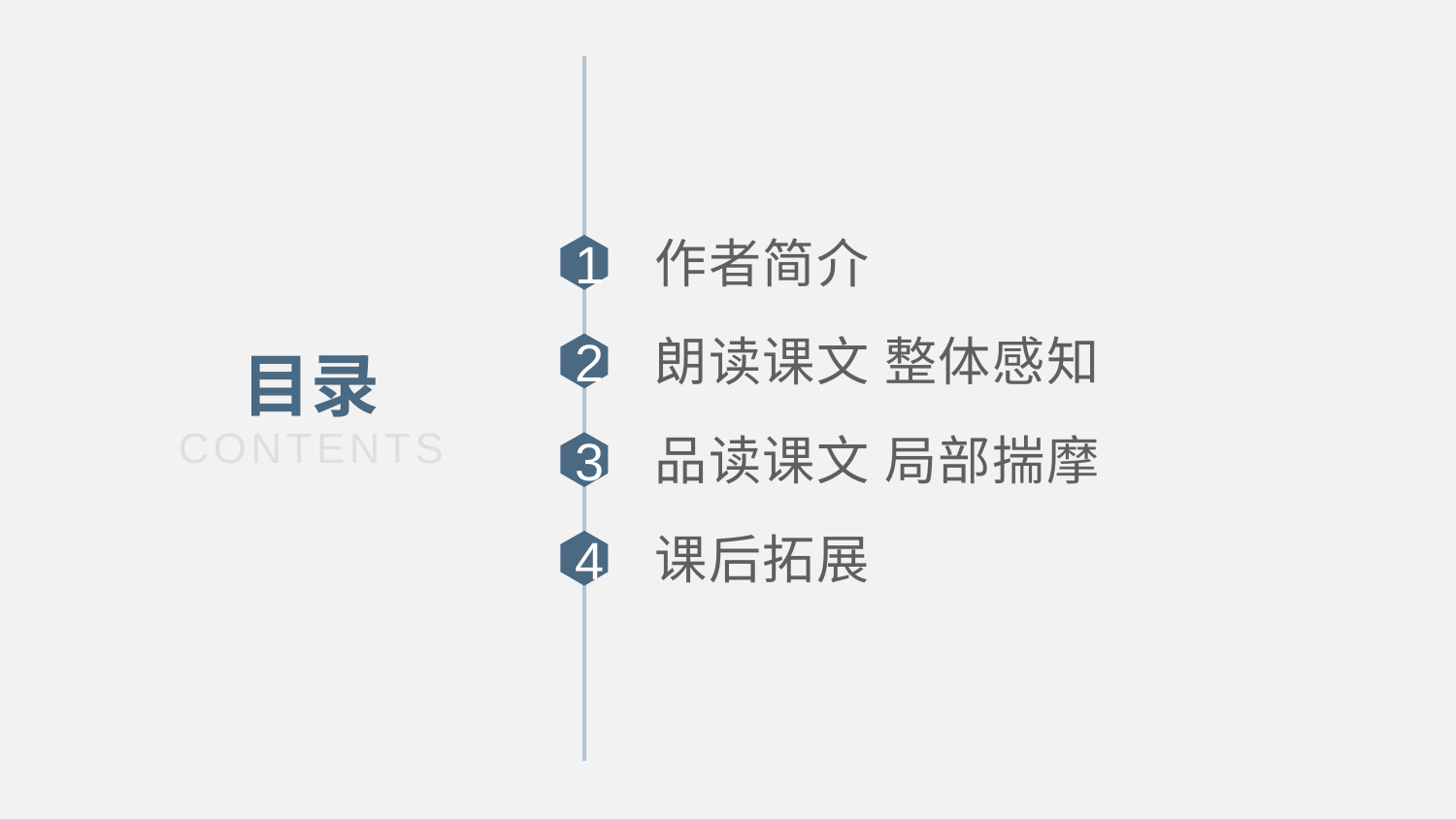

作者简介
1
朗读课文 整体感知
2
目录
CONTENTS
品读课文 局部揣摩
3
课后拓展
4